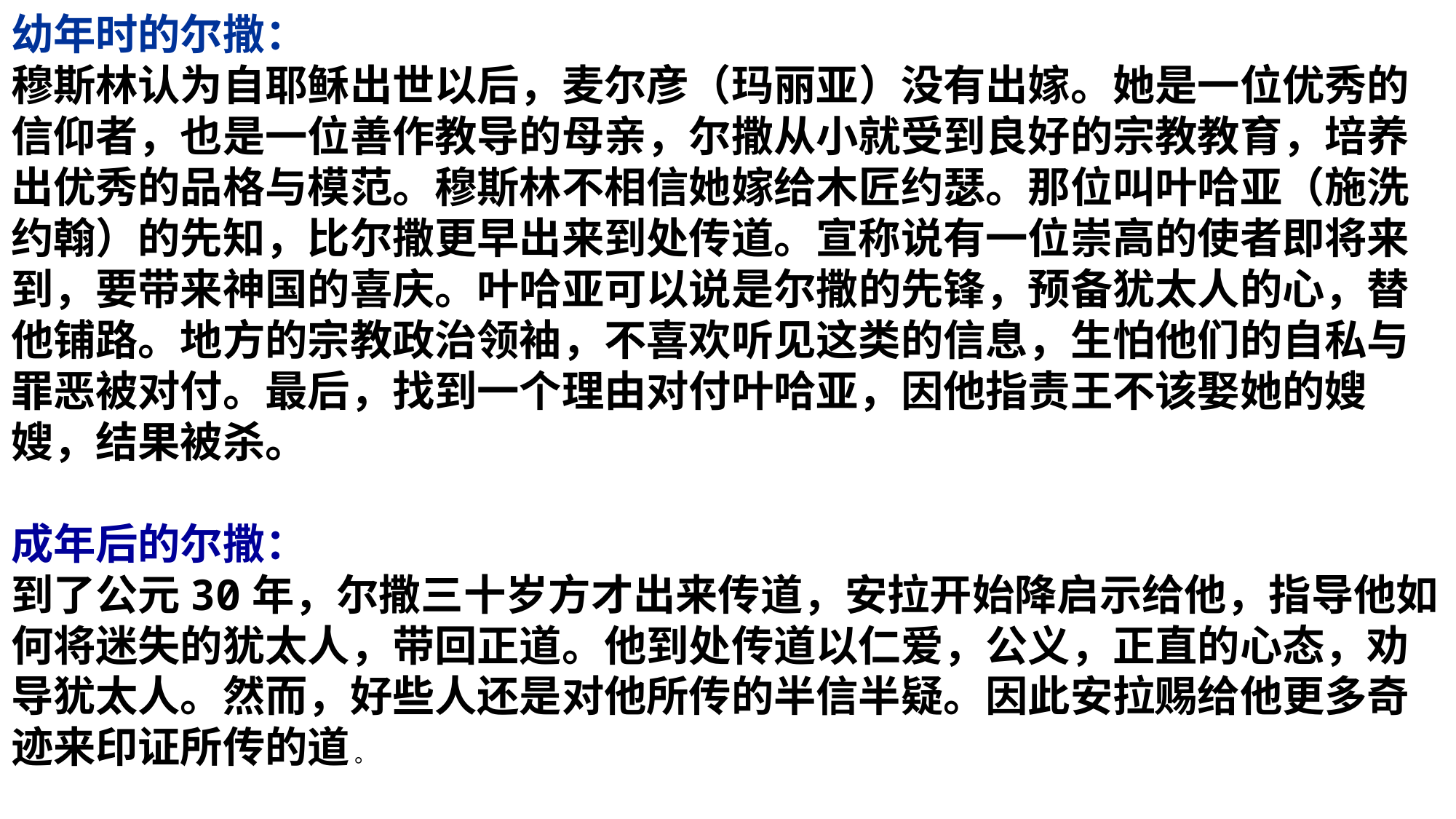

幼年时的尔撒：
穆斯林认为自耶稣出世以后，麦尔彦（玛丽亚）没有出嫁。她是一位优秀的信仰者，也是一位善作教导的母亲，尔撒从小就受到良好的宗教教育，培养出优秀的品格与模范。穆斯林不相信她嫁给木匠约瑟。那位叫叶哈亚（施洗约翰）的先知，比尔撒更早出来到处传道。宣称说有一位崇高的使者即将来到，要带来神国的喜庆。叶哈亚可以说是尔撒的先锋，预备犹太人的心，替他铺路。地方的宗教政治领袖，不喜欢听见这类的信息，生怕他们的自私与罪恶被对付。最后，找到一个理由对付叶哈亚，因他指责王不该娶她的嫂嫂，结果被杀。

成年后的尔撒：
到了公元30年，尔撒三十岁方才出来传道，安拉开始降启示给他，指导他如何将迷失的犹太人，带回正道。他到处传道以仁爱，公义，正直的心态，劝导犹太人。然而，好些人还是对他所传的半信半疑。因此安拉赐给他更多奇迹来印证所传的道 。